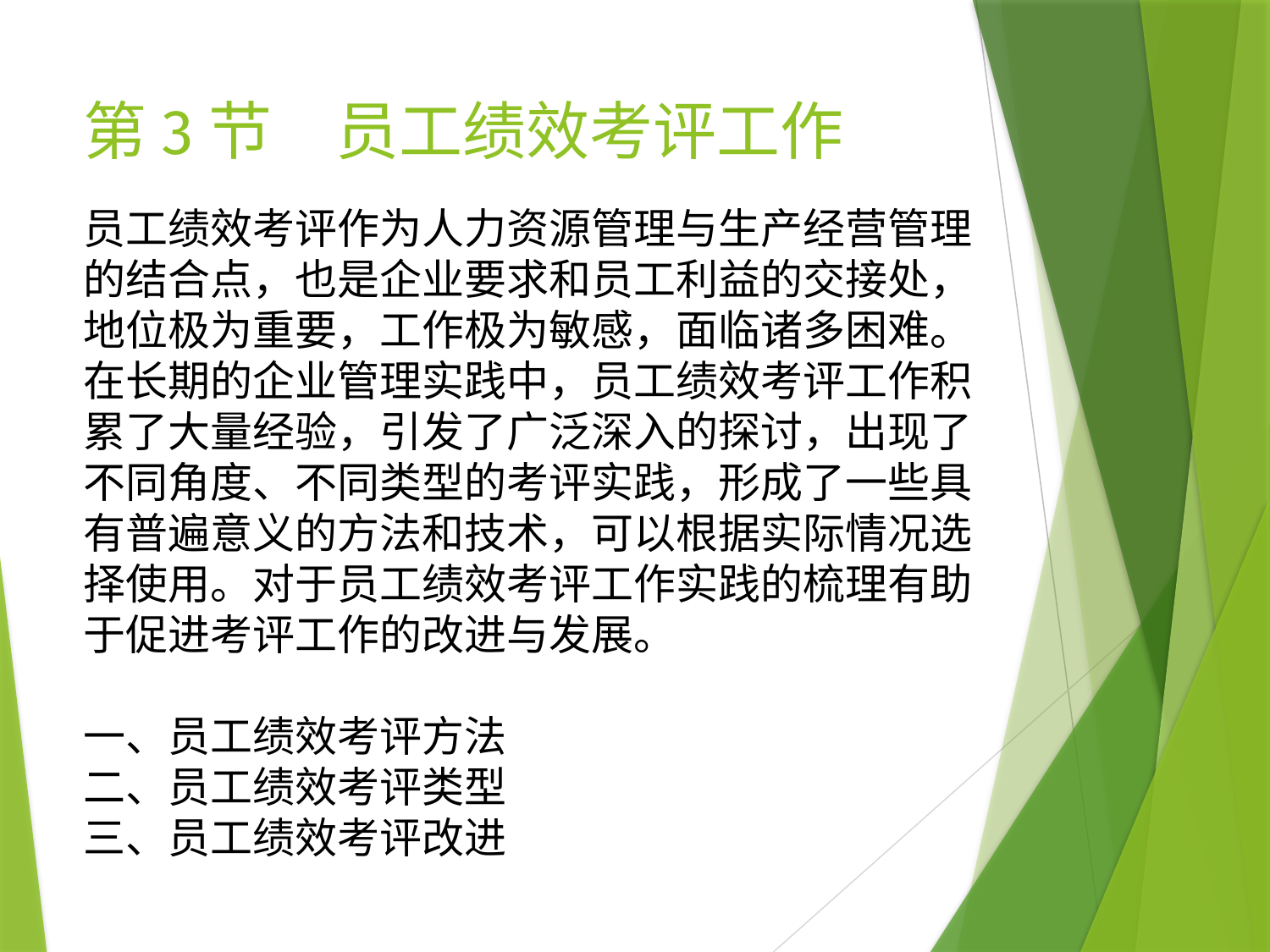

# 第3节　员工绩效考评工作
员工绩效考评作为人力资源管理与生产经营管理的结合点，也是企业要求和员工利益的交接处，地位极为重要，工作极为敏感，面临诸多困难。在长期的企业管理实践中，员工绩效考评工作积累了大量经验，引发了广泛深入的探讨，出现了不同角度、不同类型的考评实践，形成了一些具有普遍意义的方法和技术，可以根据实际情况选择使用。对于员工绩效考评工作实践的梳理有助于促进考评工作的改进与发展。

一、员工绩效考评方法
二、员工绩效考评类型
三、员工绩效考评改进